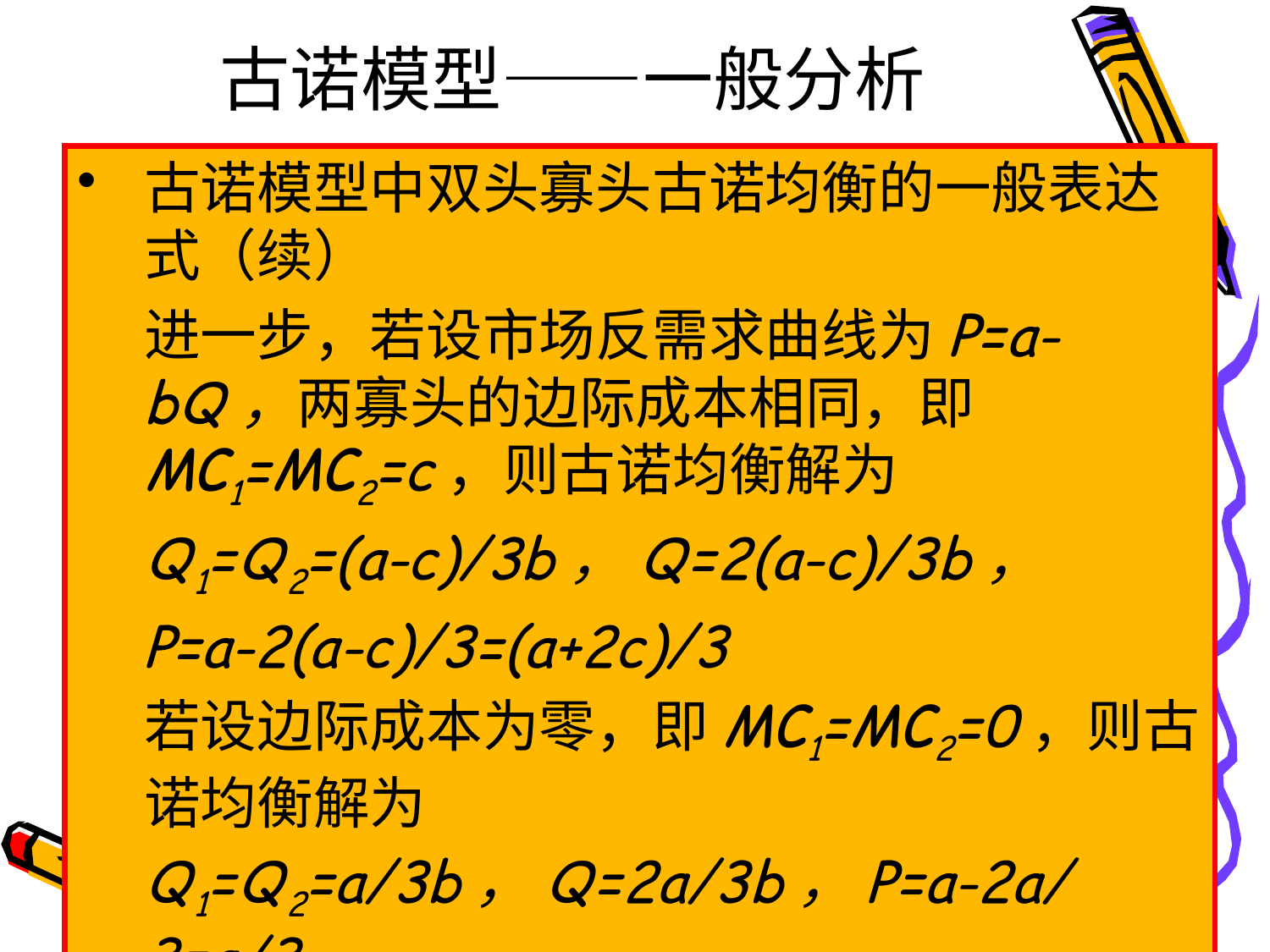

# 古诺模型——一般分析
古诺模型中双头寡头古诺均衡的一般表达式（续）
	进一步，若设市场反需求曲线为P=a-bQ，两寡头的边际成本相同，即MC1=MC2=c，则古诺均衡解为
	Q1=Q2=(a-c)/3b，Q=2(a-c)/3b，
	P=a-2(a-c)/3=(a+2c)/3
	若设边际成本为零，即MC1=MC2=0，则古诺均衡解为
	Q1=Q2=a/3b，Q=2a/3b，P=a-2a/3=a/3
60